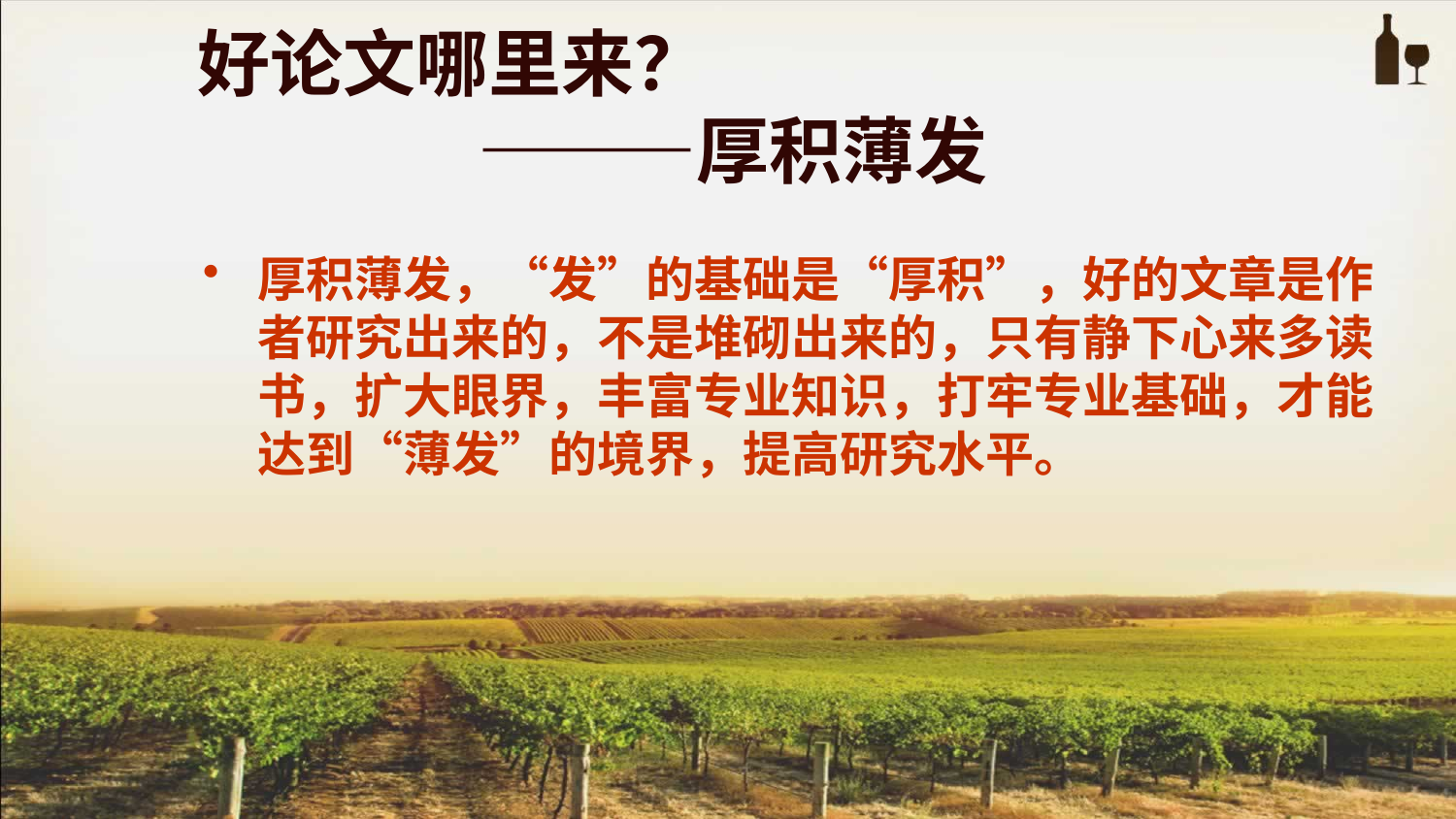

好论文哪里来？
                 ———厚积薄发
厚积薄发，“发”的基础是“厚积”，好的文章是作者研究出来的，不是堆砌出来的，只有静下心来多读书，扩大眼界，丰富专业知识，打牢专业基础，才能达到“薄发”的境界，提高研究水平。